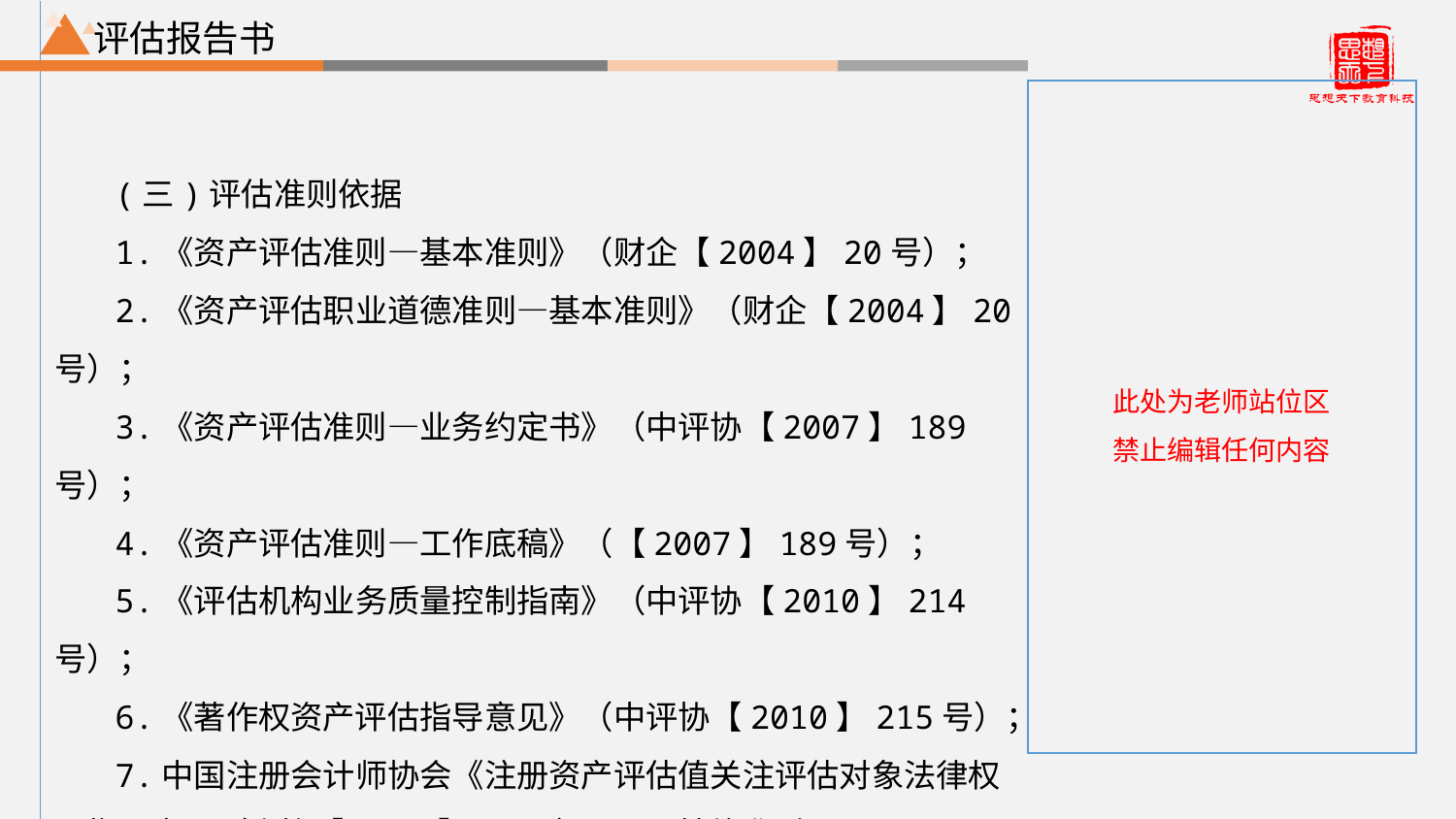

评估报告书
(三)评估准则依据
1.《资产评估准则—基本准则》（财企【2004】20号）；
2.《资产评估职业道德准则—基本准则》（财企【2004】20 号）；
3.《资产评估准则—业务约定书》（中评协【2007】189号）；
4.《资产评估准则—工作底稿》（【2007】189号）；
5.《评估机构业务质量控制指南》（中评协【2010】214号）；
6.《著作权资产评估指导意见》（中评协【2010】215号）；
7.中国注册会计师协会《注册资产评估值关注评估对象法律权属指导意见（会协【2003】18号）；8.其他准则。
135